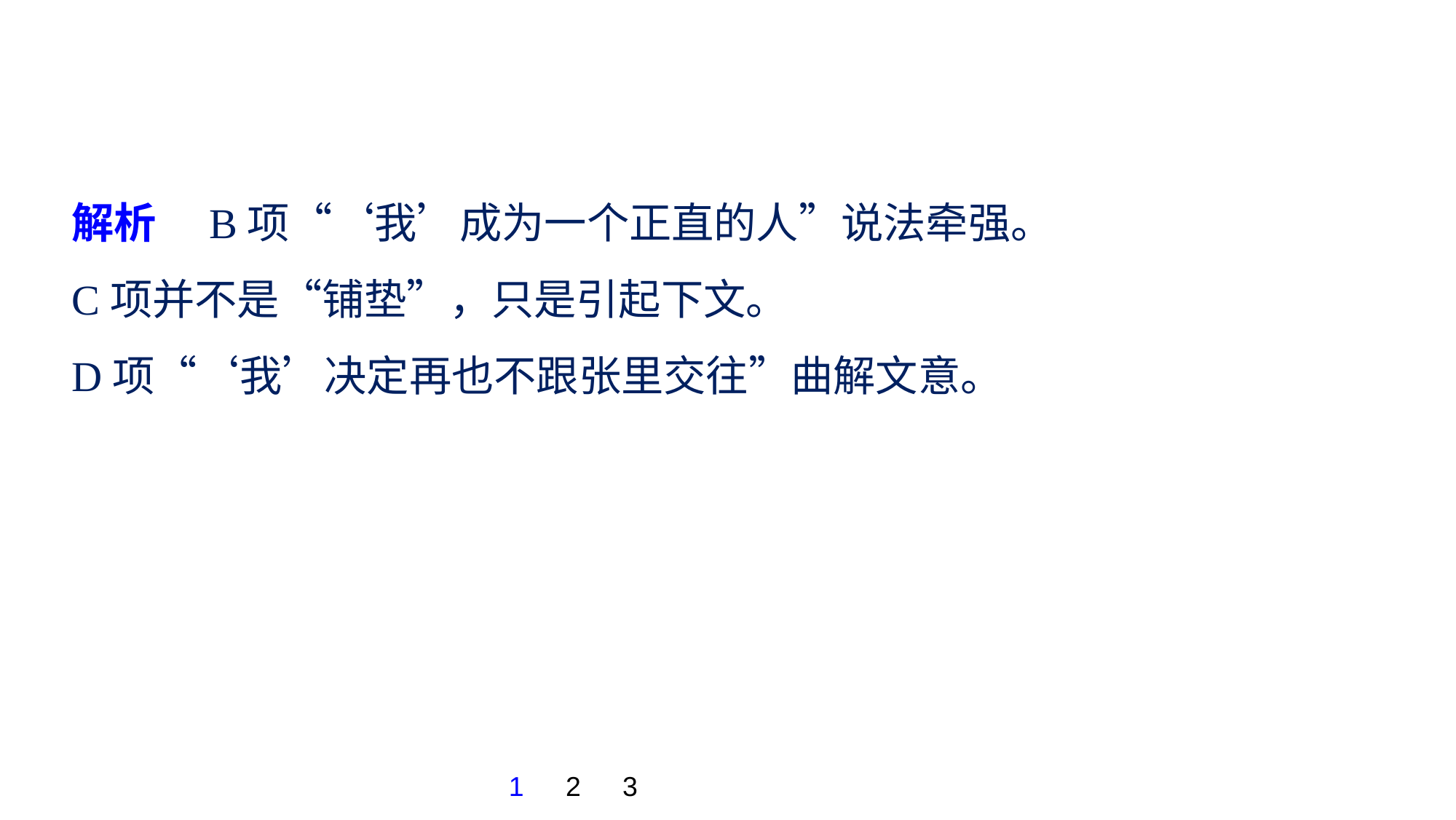

解析　B项“‘我’成为一个正直的人”说法牵强。
C项并不是“铺垫”，只是引起下文。
D项“‘我’决定再也不跟张里交往”曲解文意。
1
2
3